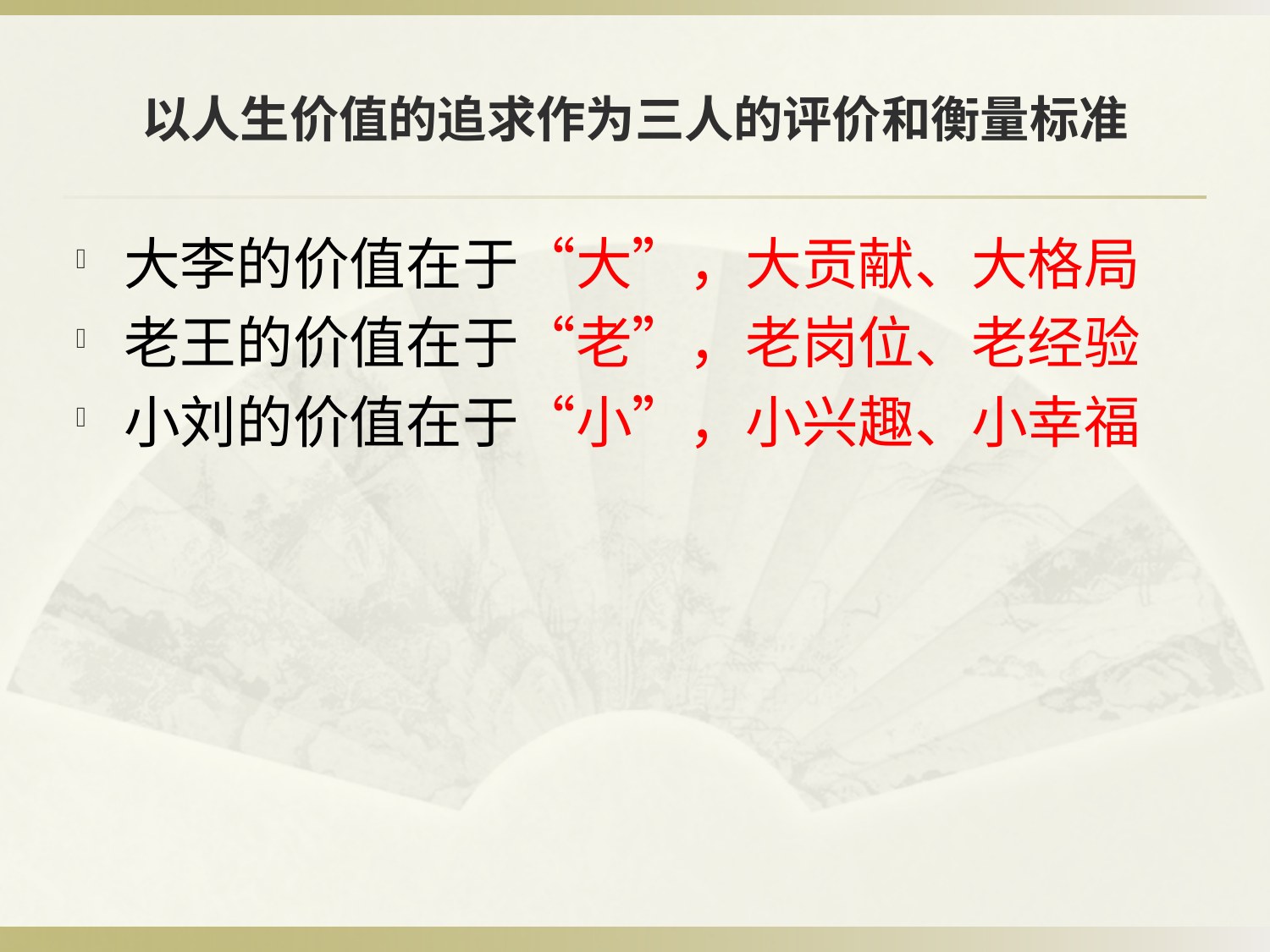

# 以人生价值的追求作为三人的评价和衡量标准
大李的价值在于“大”，大贡献、大格局
老王的价值在于“老”，老岗位、老经验
小刘的价值在于“小”，小兴趣、小幸福